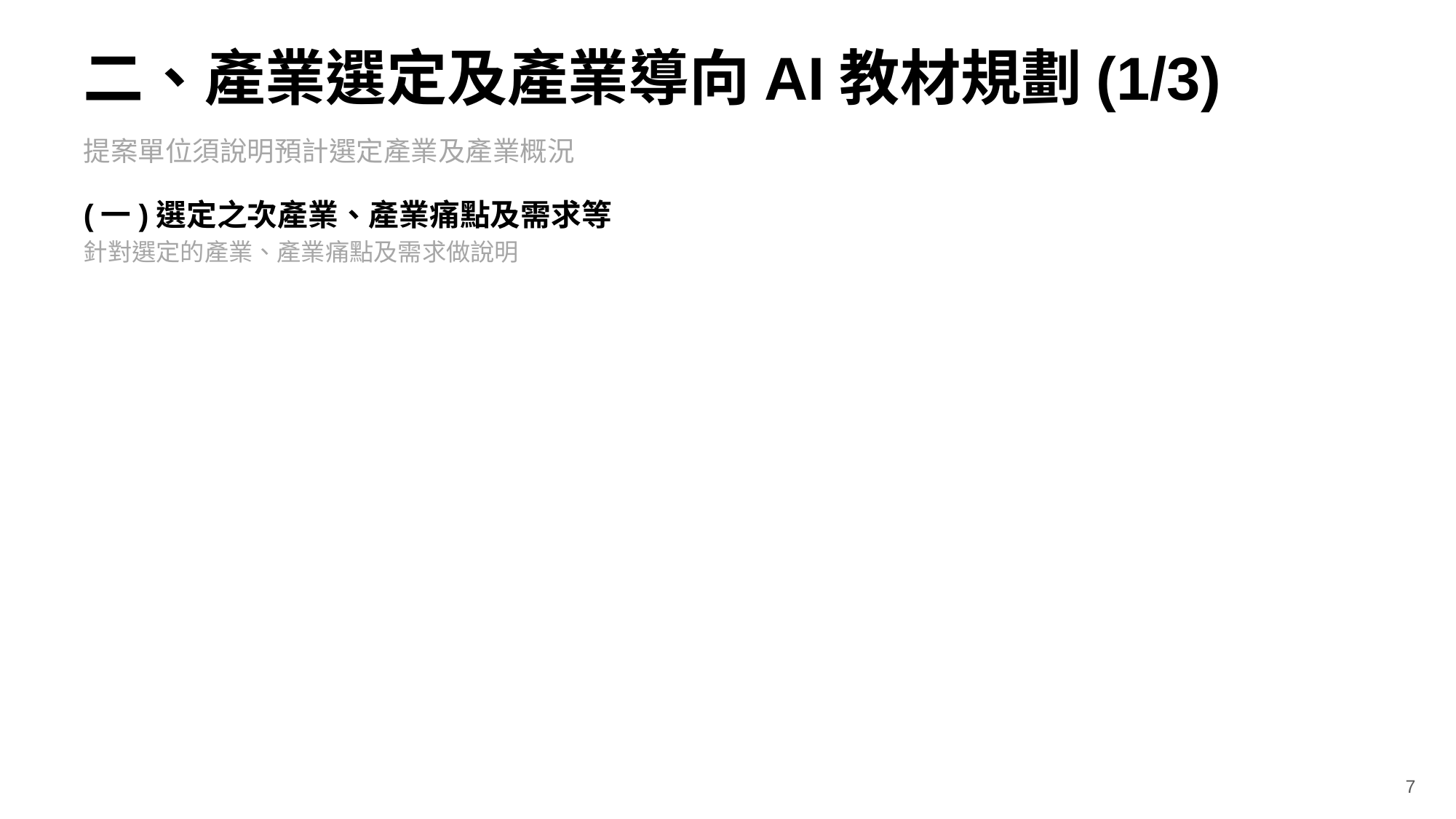

# 二、產業選定及產業導向AI教材規劃(1/3)
提案單位須說明預計選定產業及產業概況
(一)選定之次產業、產業痛點及需求等
針對選定的產業、產業痛點及需求做說明